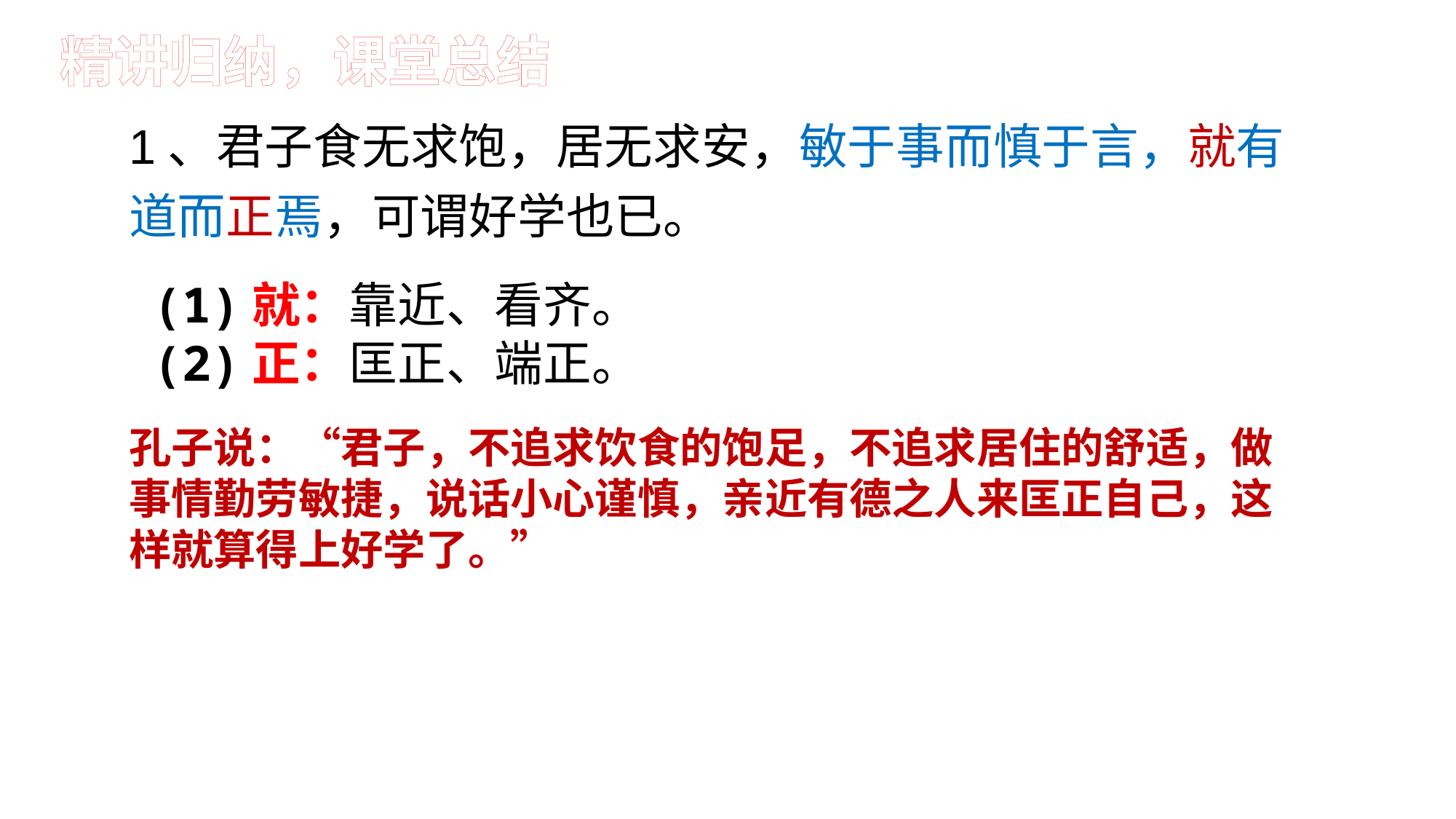

精讲归纳，课堂总结
1、君子食无求饱，居无求安，敏于事而慎于言，就有道而正焉，可谓好学也已。
(1)就：靠近、看齐。
(2)正：匡正、端正。
孔子说：“君子，不追求饮食的饱足，不追求居住的舒适，做事情勤劳敏捷，说话小心谨慎，亲近有德之人来匡正自己，这样就算得上好学了。”